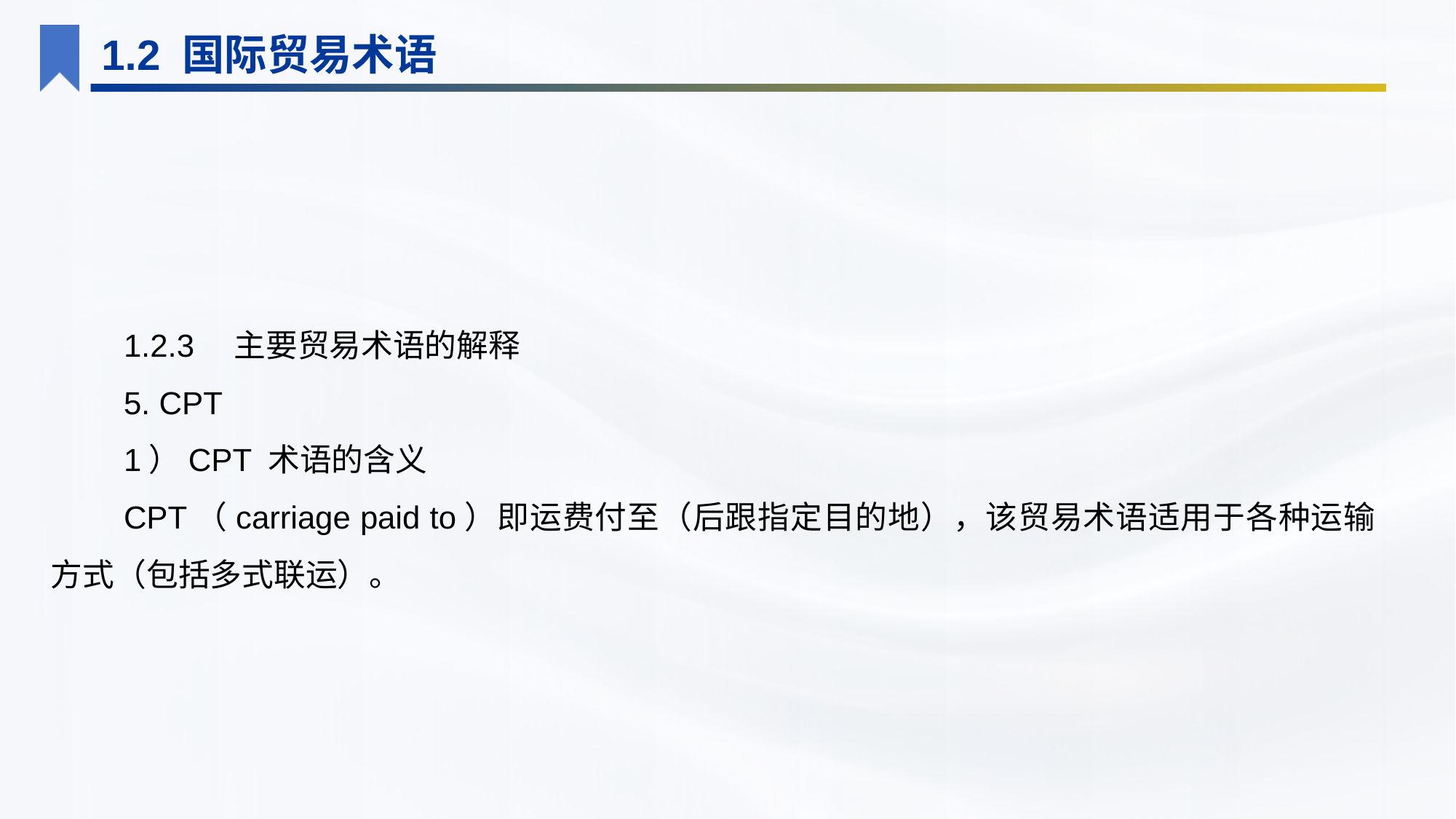

1.2 国际贸易术语
1.2.3　主要贸易术语的解释
5. CPT
1）CPT 术语的含义
CPT（carriage paid to）即运费付至（后跟指定目的地），该贸易术语适用于各种运输方式（包括多式联运）。